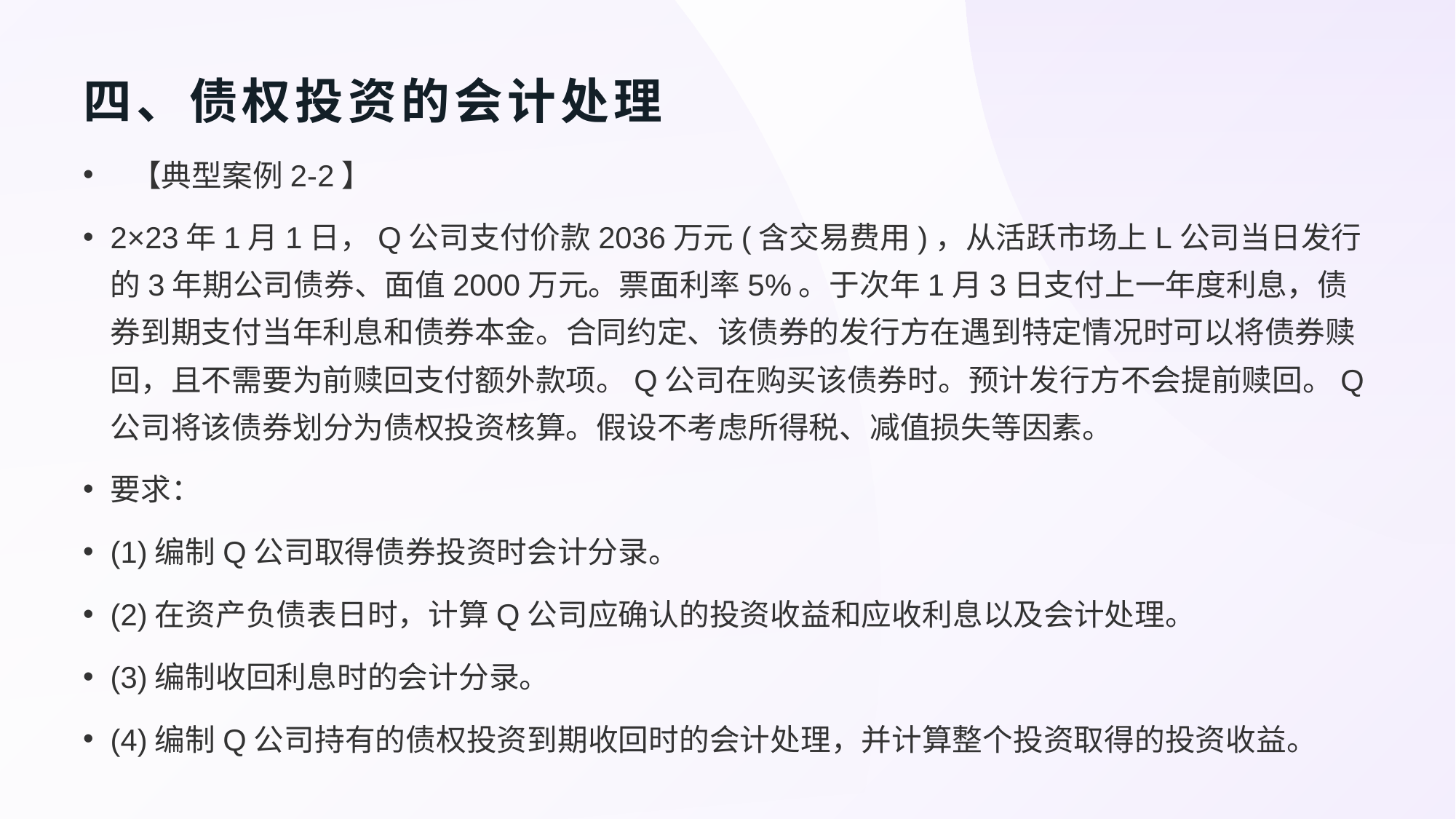

# 四、债权投资的会计处理
  【典型案例2-2】
2×23年1月1日，Q公司支付价款2036万元(含交易费用)，从活跃市场上L公司当日发行的3年期公司债券、面值2000万元。票面利率5%。于次年1月3日支付上一年度利息，债券到期支付当年利息和债券本金。合同约定、该债券的发行方在遇到特定情况时可以将债券赎回，且不需要为前赎回支付额外款项。Q公司在购买该债券时。预计发行方不会提前赎回。Q公司将该债券划分为债权投资核算。假设不考虑所得税、减值损失等因素。
要求：
(1)编制Q公司取得债券投资时会计分录。
(2)在资产负债表日时，计算Q公司应确认的投资收益和应收利息以及会计处理。
(3)编制收回利息时的会计分录。
(4)编制Q公司持有的债权投资到期收回时的会计处理，并计算整个投资取得的投资收益。